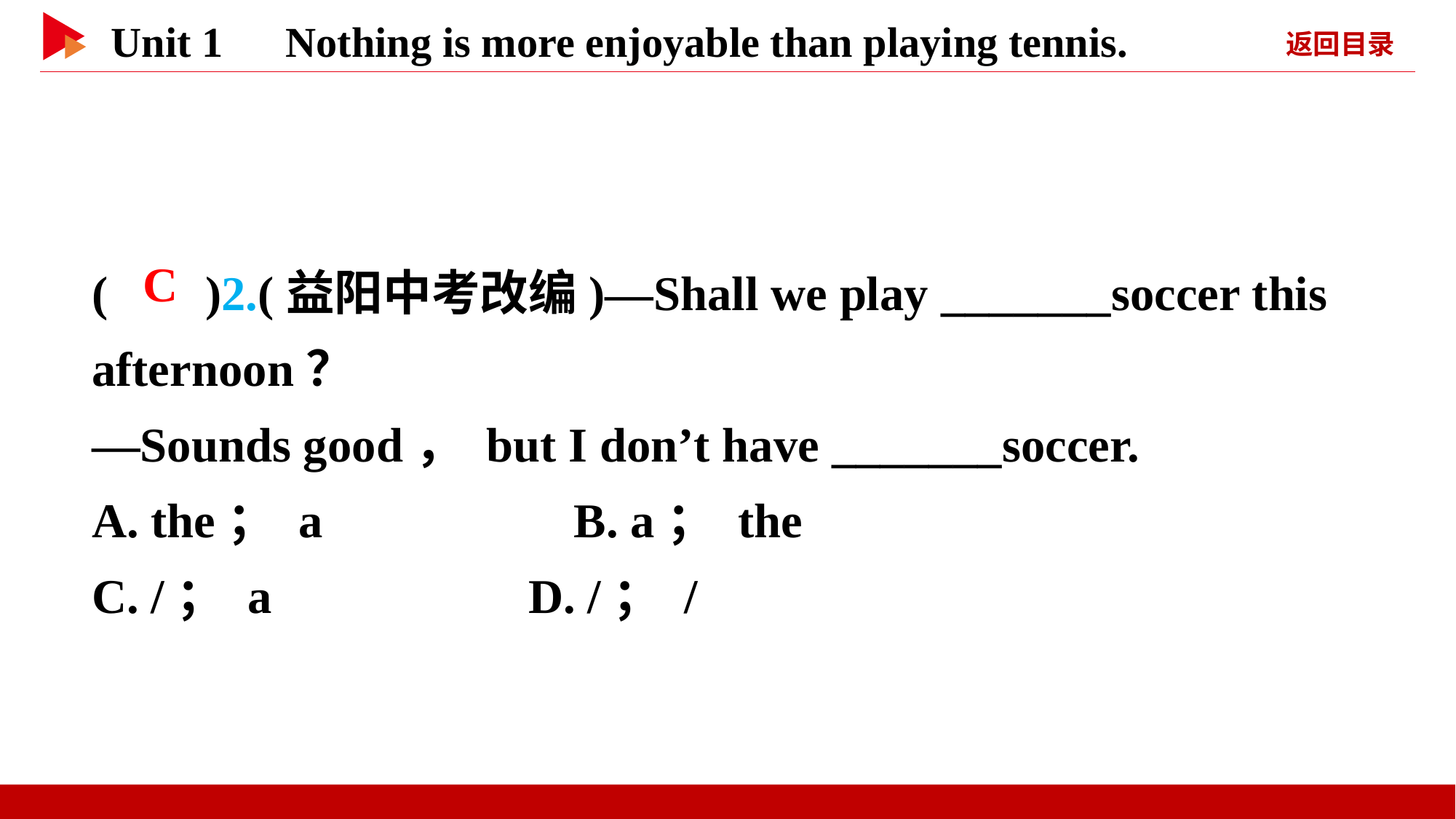

(        )2.(益阳中考改编)—Shall we play _______soccer this afternoon？
—Sounds good， but I don’t have _______soccer.
A. the； a　　　　   B. a； the
C. /； a               	D. /； /
   C